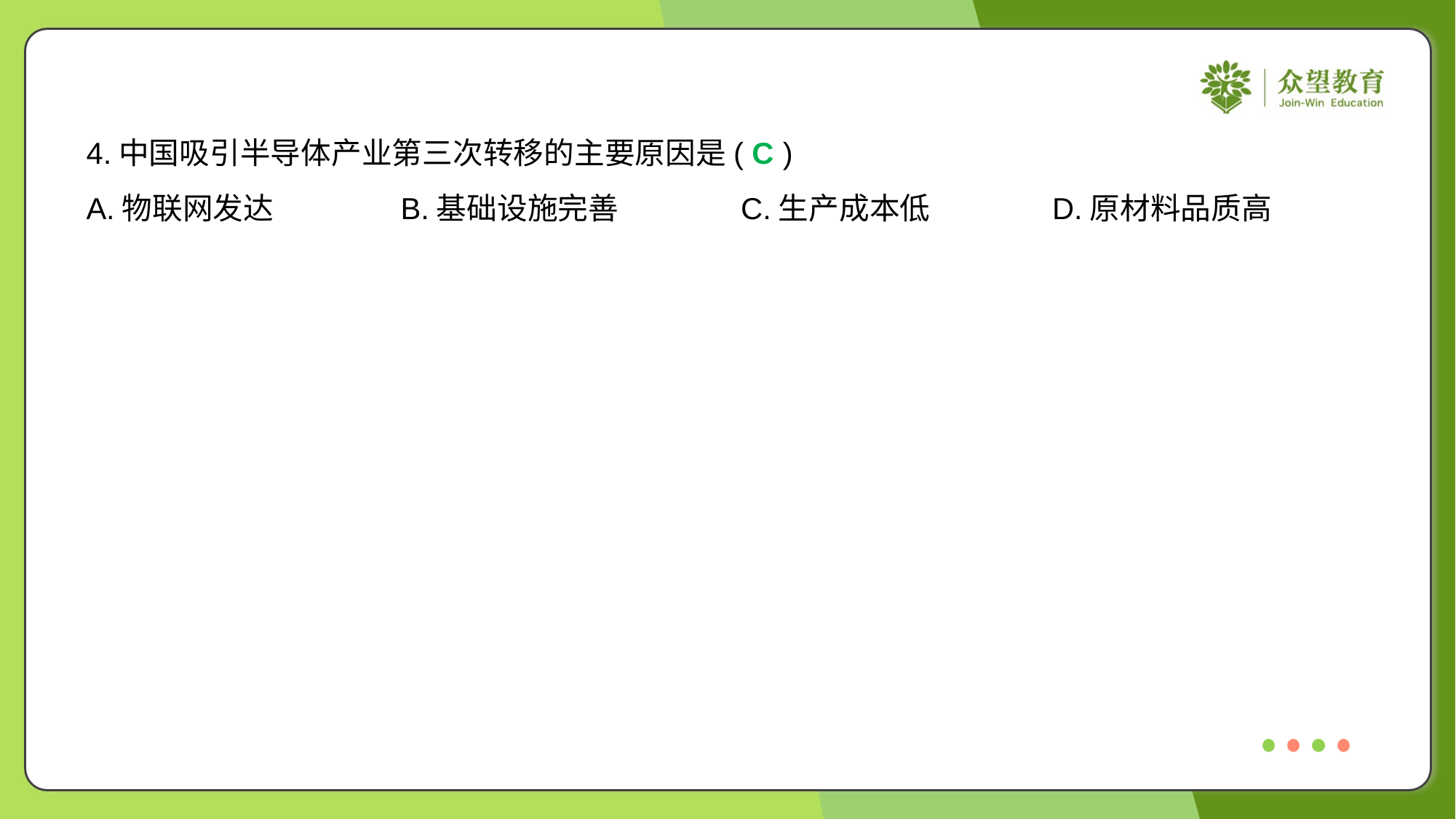

4.中国吸引半导体产业第三次转移的主要原因是(     )
C
A.物联网发达	B.基础设施完善	C.生产成本低	D.原材料品质高